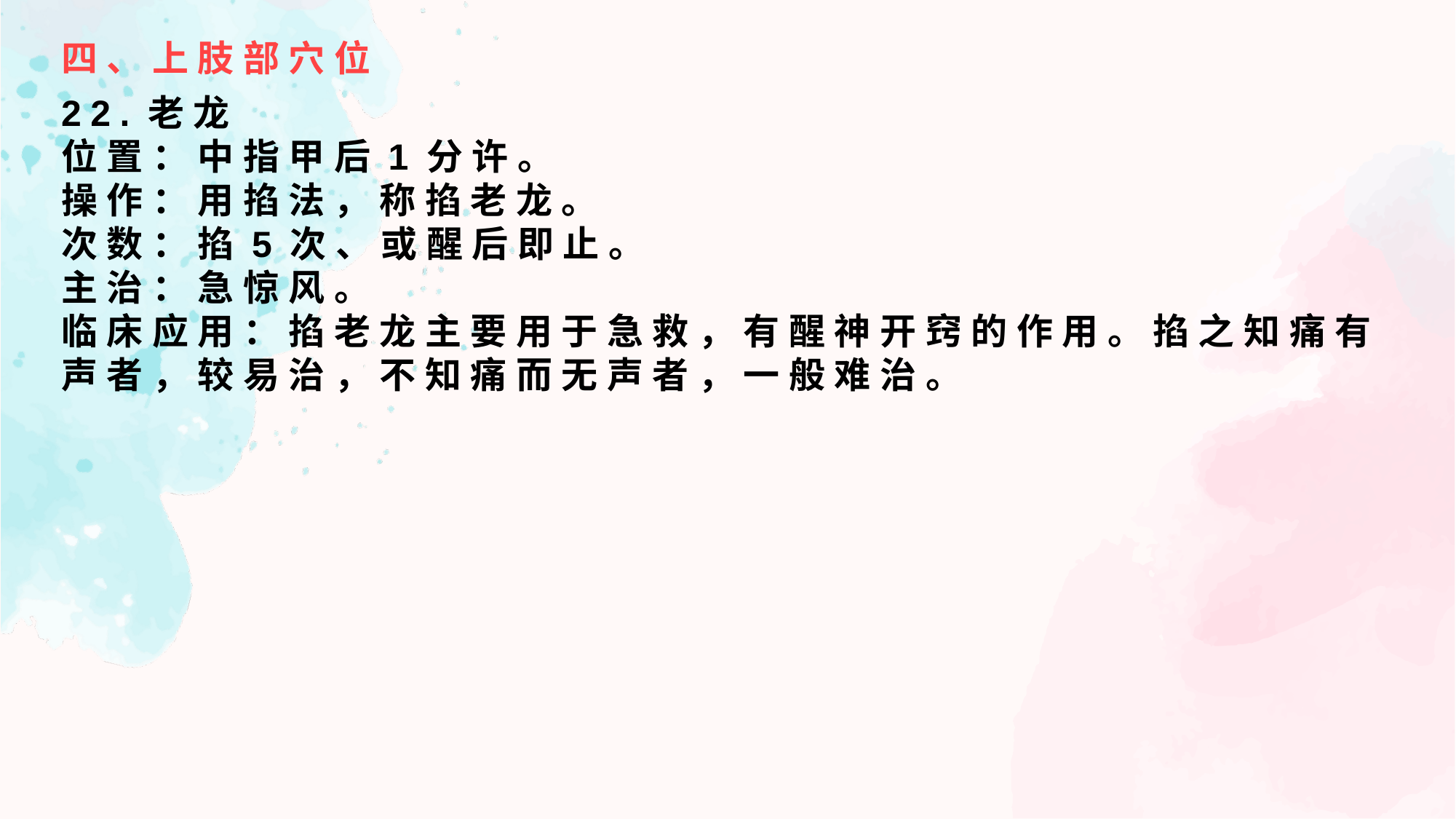

四、上肢部穴位
22.老龙
位置：中指甲后1分许。
操作：用掐法，称掐老龙。
次数：掐5次、或醒后即止。
主治：急惊风。
临床应用：掐老龙主要用于急救，有醒神开窍的作用。掐之知痛有声者，较易治，不知痛而无声者，一般难治。